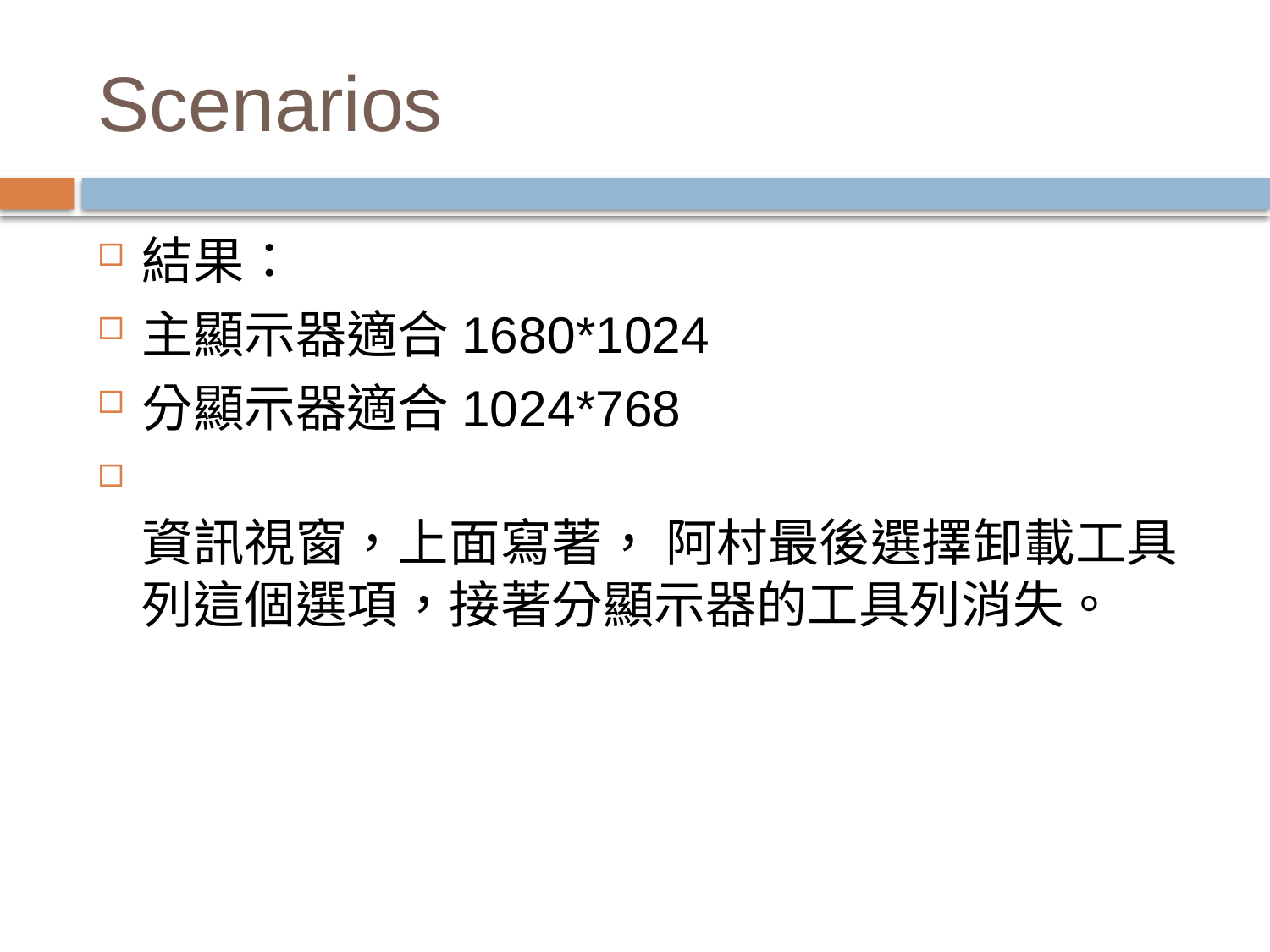

# Scenarios
結果：
主顯示器適合1680*1024
分顯示器適合1024*768
資訊視窗，上面寫著， 阿村最後選擇卸載工具列這個選項，接著分顯示器的工具列消失。